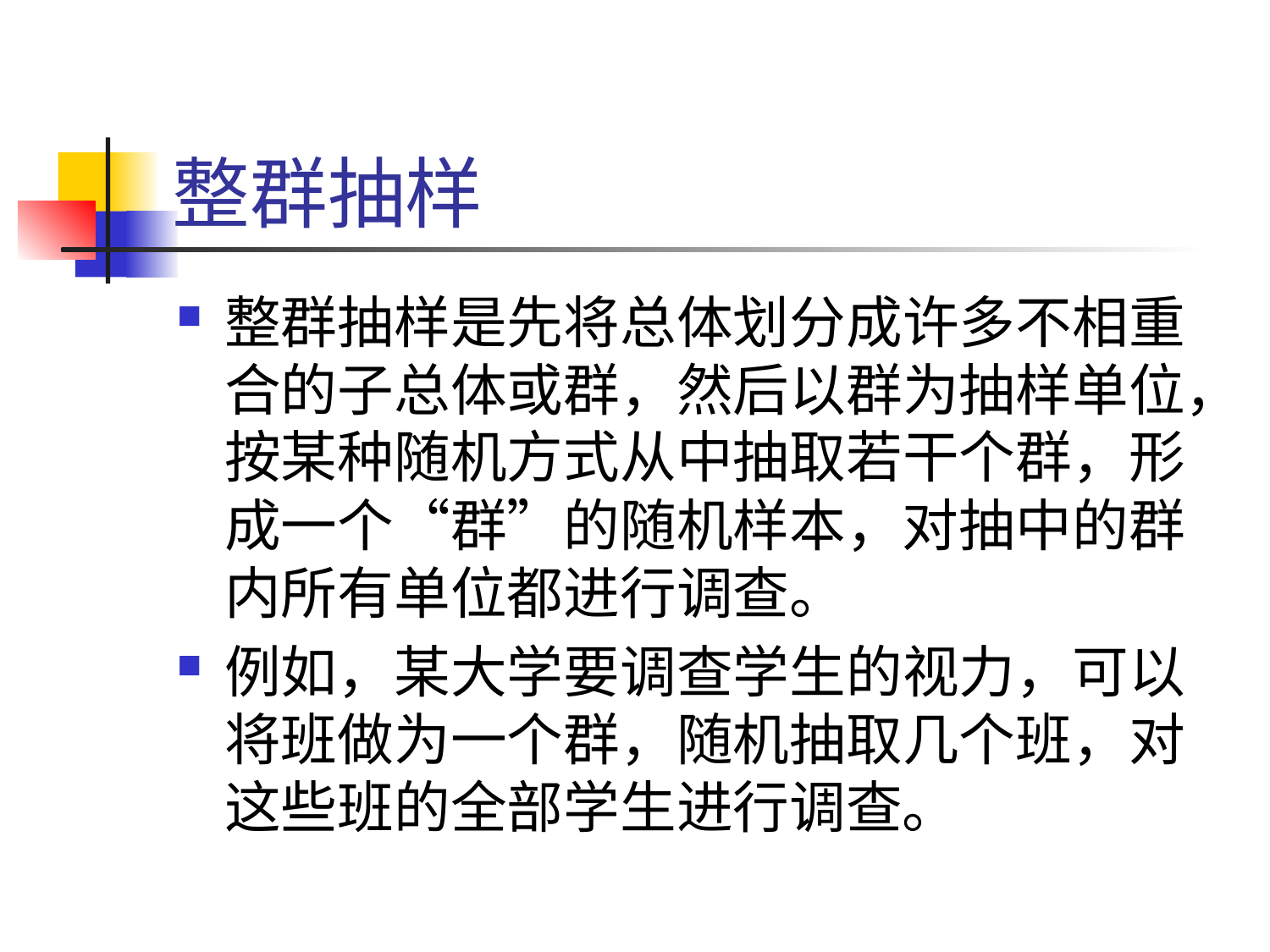

# 整群抽样
整群抽样是先将总体划分成许多不相重合的子总体或群，然后以群为抽样单位，按某种随机方式从中抽取若干个群，形成一个“群”的随机样本，对抽中的群内所有单位都进行调查。
例如，某大学要调查学生的视力，可以将班做为一个群，随机抽取几个班，对这些班的全部学生进行调查。